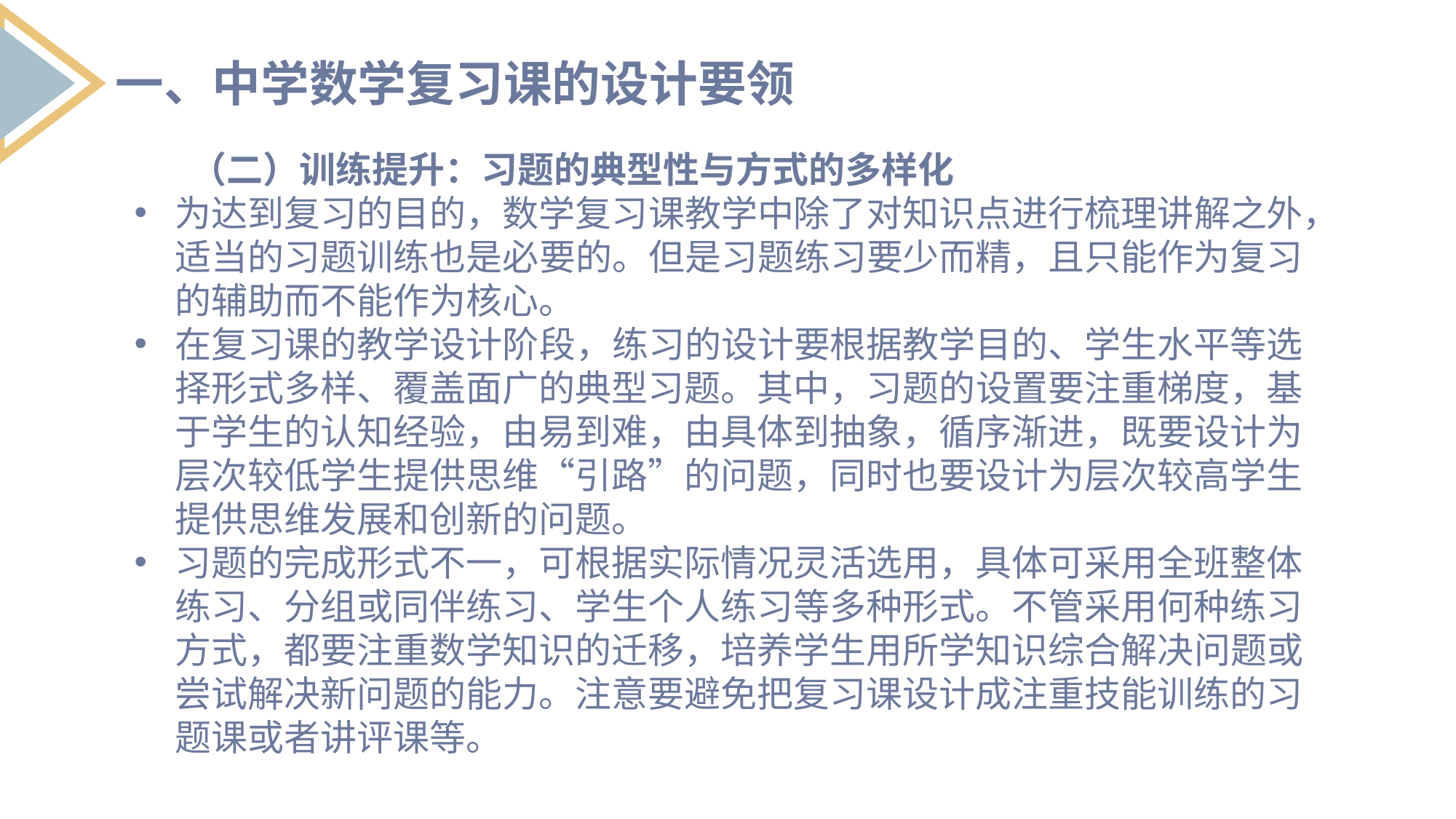

一、中学数学复习课的设计要领
        （二）训练提升：习题的典型性与方式的多样化
为达到复习的目的，数学复习课教学中除了对知识点进行梳理讲解之外，适当的习题训练也是必要的。但是习题练习要少而精，且只能作为复习的辅助而不能作为核心。
在复习课的教学设计阶段，练习的设计要根据教学目的、学生水平等选择形式多样、覆盖面广的典型习题。其中，习题的设置要注重梯度，基于学生的认知经验，由易到难，由具体到抽象，循序渐进，既要设计为层次较低学生提供思维“引路”的问题，同时也要设计为层次较高学生提供思维发展和创新的问题。
习题的完成形式不一，可根据实际情况灵活选用，具体可采用全班整体练习、分组或同伴练习、学生个人练习等多种形式。不管采用何种练习方式，都要注重数学知识的迁移，培养学生用所学知识综合解决问题或尝试解决新问题的能力。注意要避免把复习课设计成注重技能训练的习题课或者讲评课等。